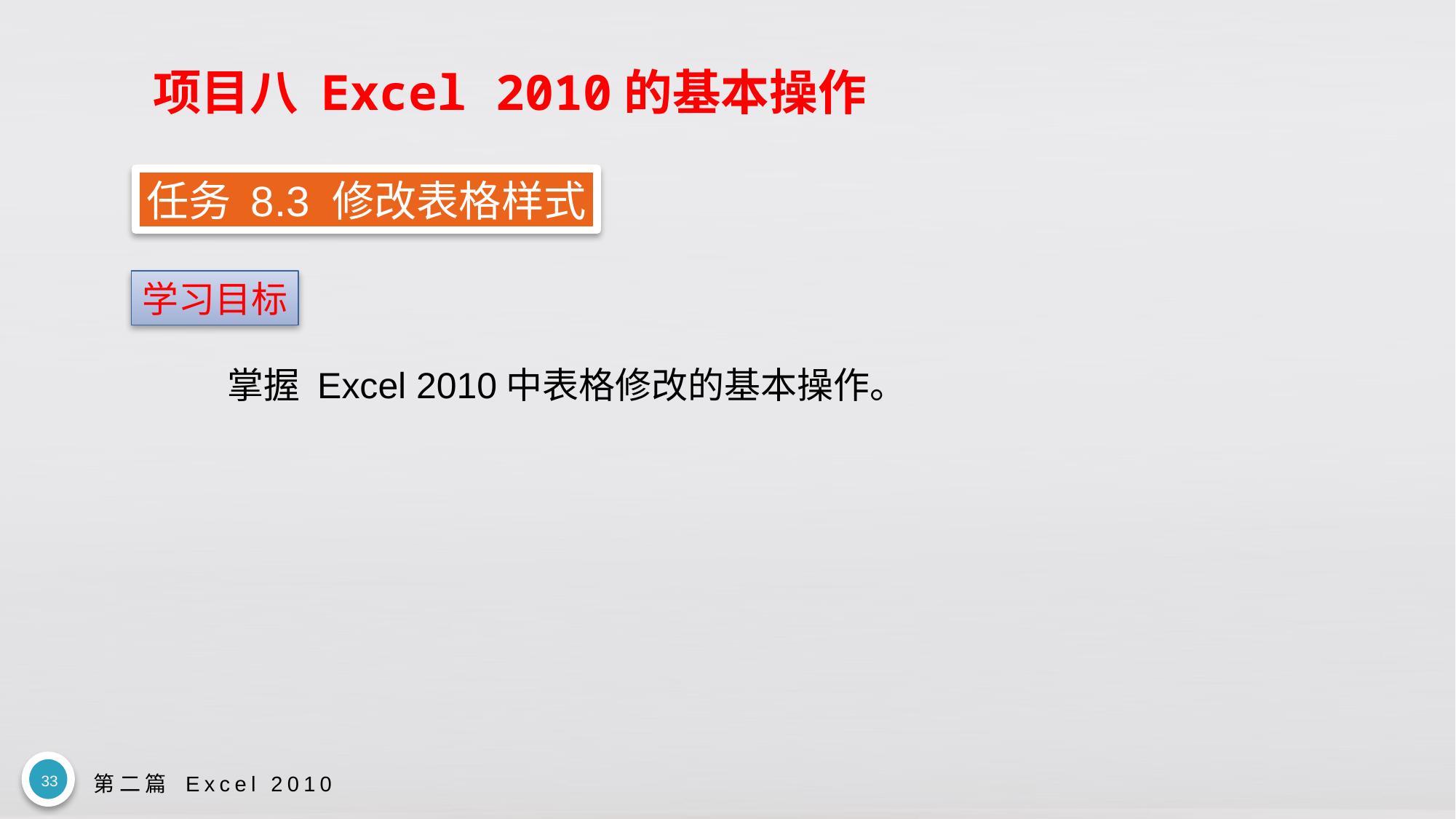

# 项目八 Excel 2010的基本操作
任务 8.3 修改表格样式
学习目标
掌握 Excel 2010中表格修改的基本操作。
33